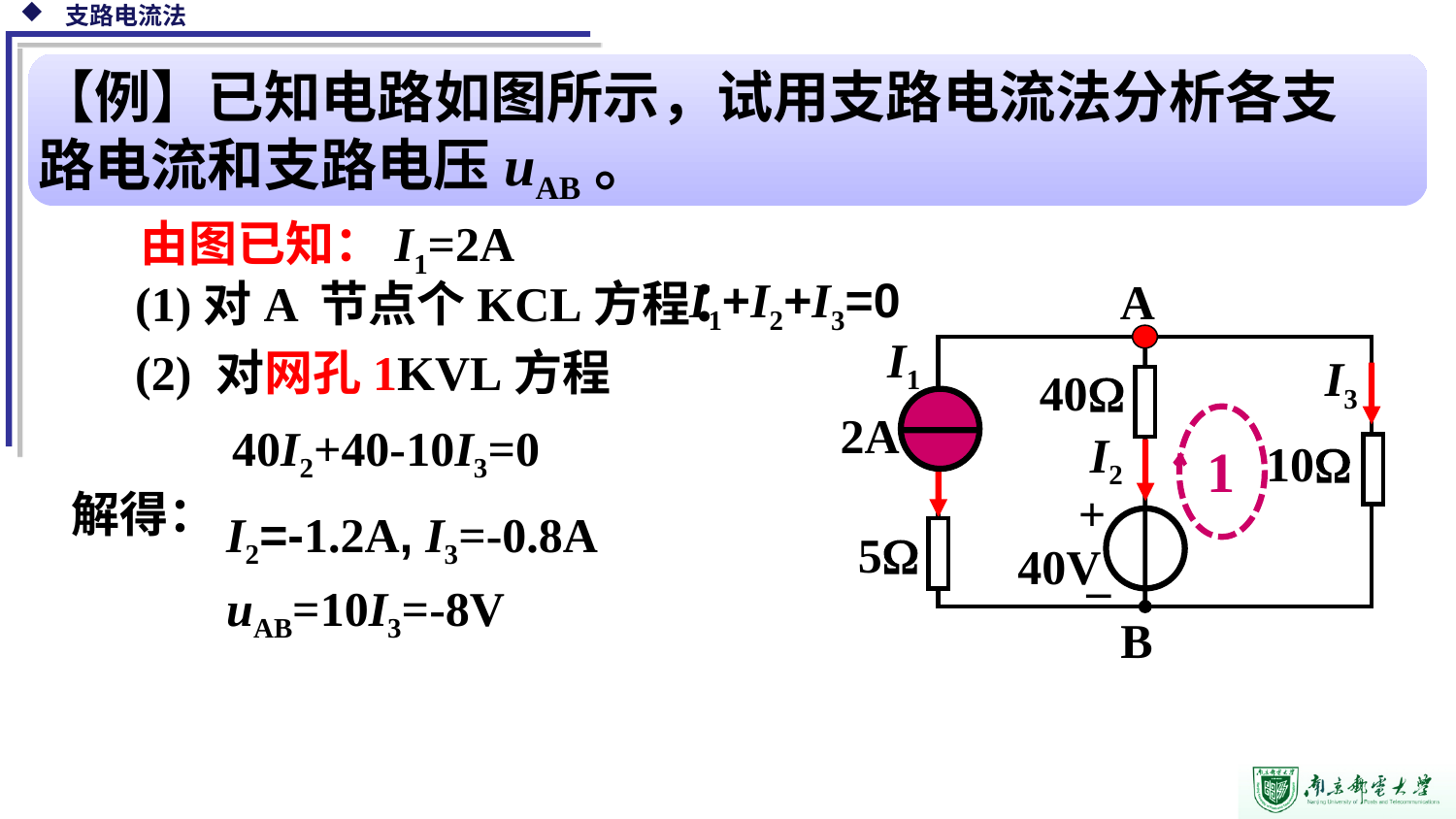

【例】已知电路如图所示，试用支路电流法分析各支路电流和支路电压uAB。

由图已知：I1=2A
(1)对A 节点个KCL方程：
I1+I2+I3=0
A
I1
I3

2A

1
I2

10Ω

40V

(2) 对网孔1KVL方程

40Ω

40I2+40-10I3=0

+
解得：
I2=-1.2A, I3=-0.8A
5Ω
–
uAB=10I3=-8V
B